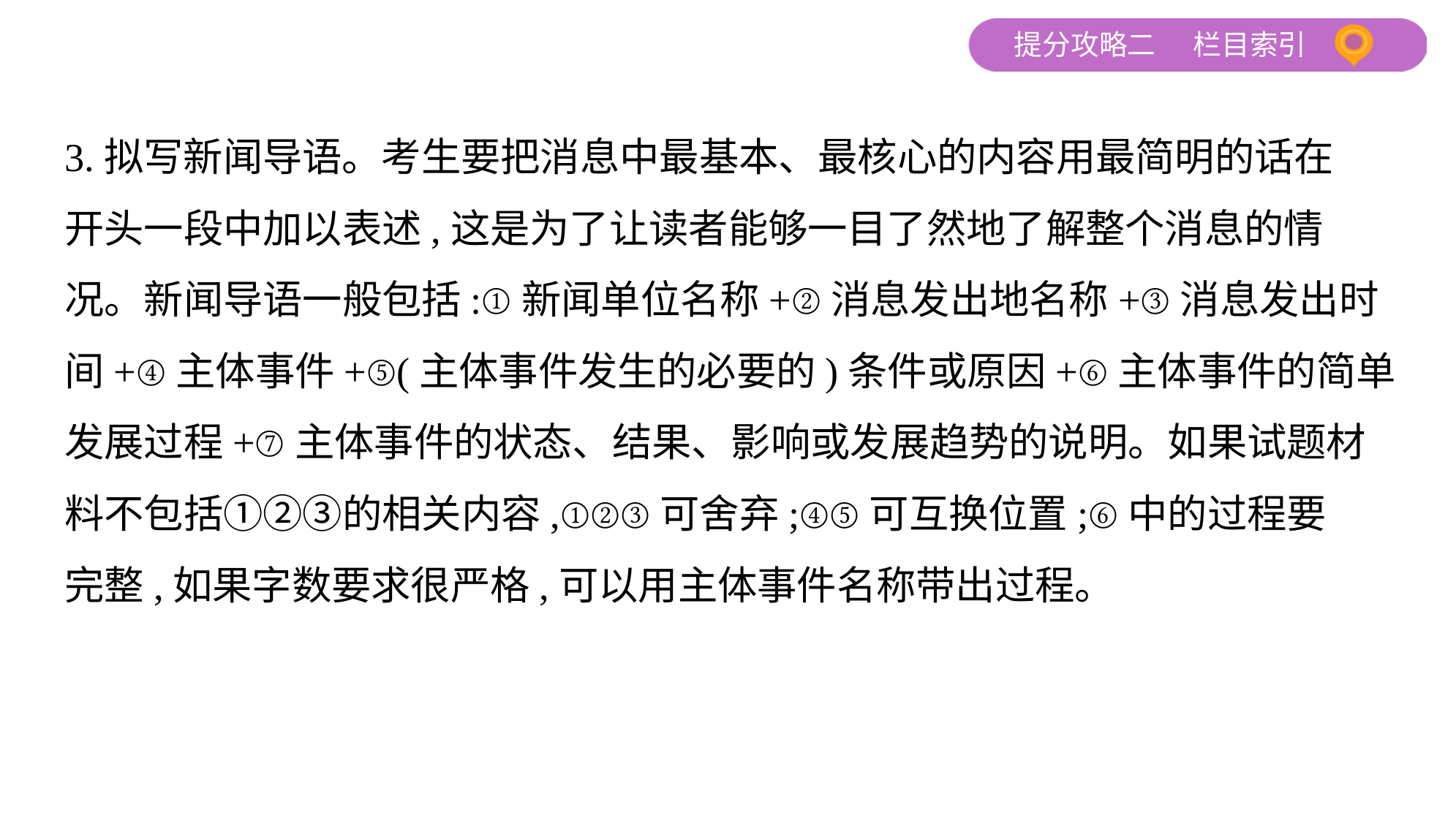

3.拟写新闻导语。考生要把消息中最基本、最核心的内容用最简明的话在
开头一段中加以表述,这是为了让读者能够一目了然地了解整个消息的情
况。新闻导语一般包括:①新闻单位名称+②消息发出地名称+③消息发出时
间+④主体事件+⑤(主体事件发生的必要的)条件或原因+⑥主体事件的简单
发展过程+⑦主体事件的状态、结果、影响或发展趋势的说明。如果试题材
料不包括①②③的相关内容,①②③可舍弃;④⑤可互换位置;⑥中的过程要
完整,如果字数要求很严格,可以用主体事件名称带出过程。